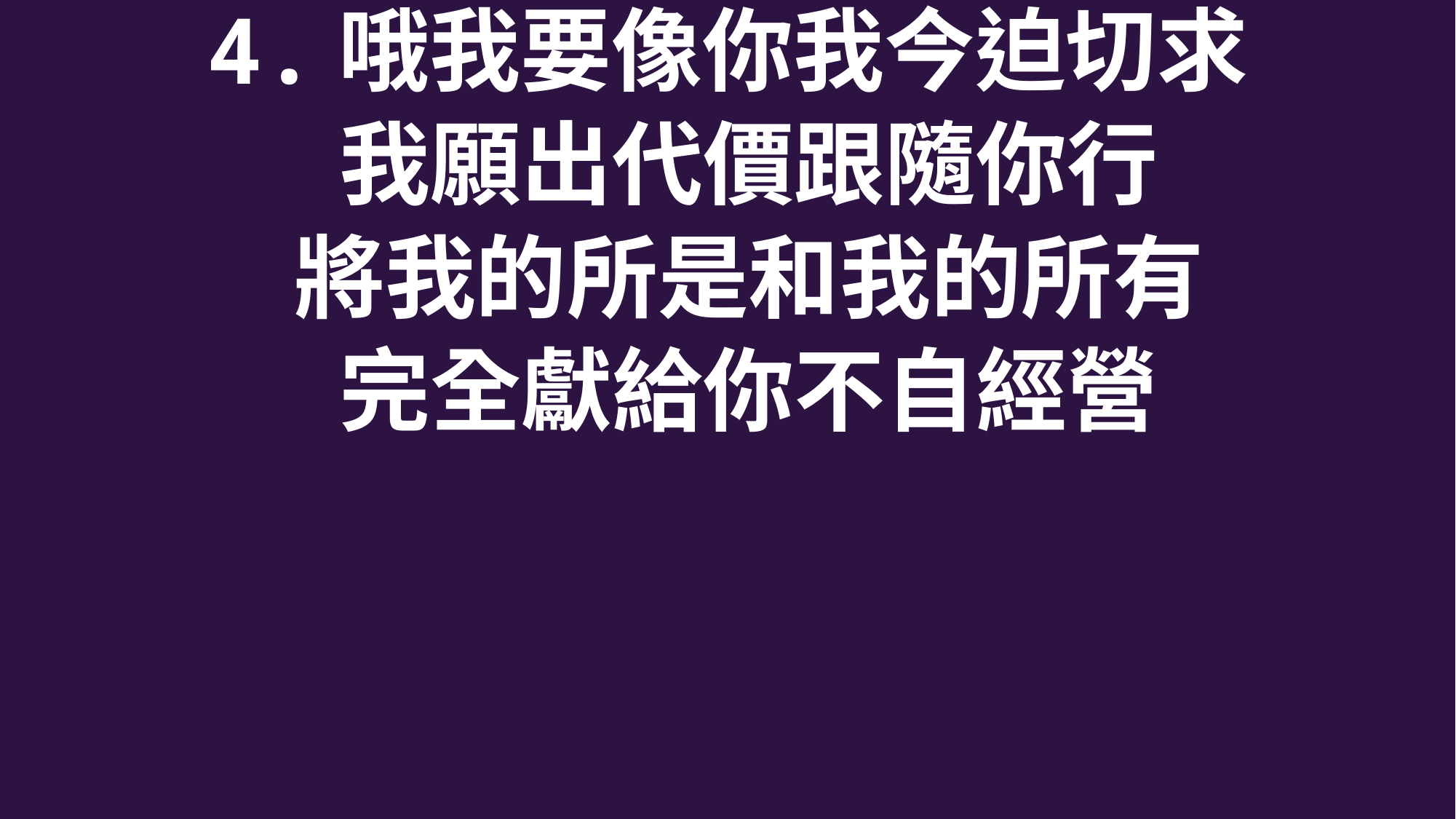

4.哦我要像你我今迫切求
 我願出代價跟隨你行
 將我的所是和我的所有
 完全獻給你不自經營